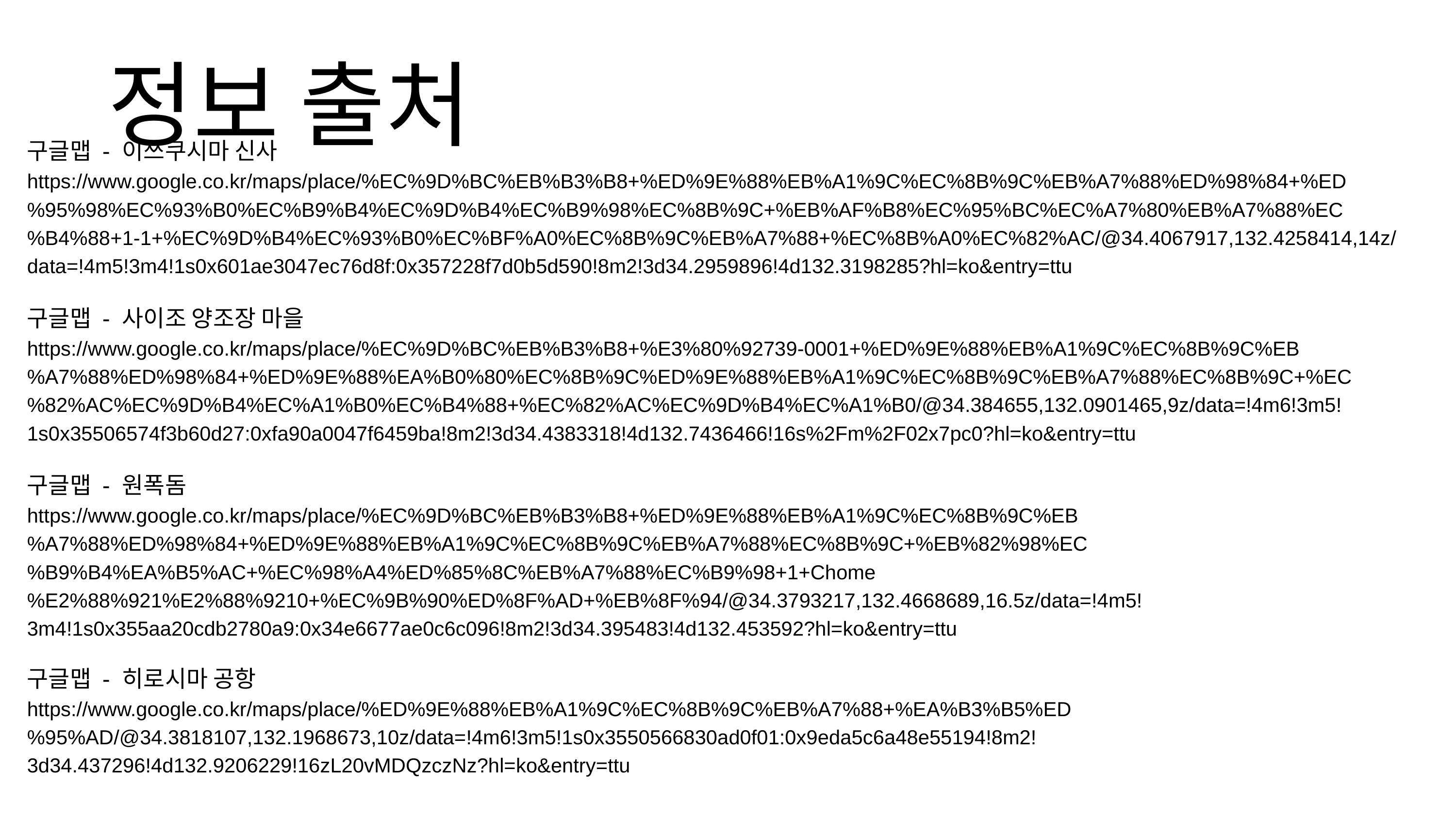

정보 출처
구글맵 - 이쓰쿠시마 신사
https://www.google.co.kr/maps/place/%EC%9D%BC%EB%B3%B8+%ED%9E%88%EB%A1%9C%EC%8B%9C%EB%A7%88%ED%98%84+%ED%95%98%EC%93%B0%EC%B9%B4%EC%9D%B4%EC%B9%98%EC%8B%9C+%EB%AF%B8%EC%95%BC%EC%A7%80%EB%A7%88%EC%B4%88+1-1+%EC%9D%B4%EC%93%B0%EC%BF%A0%EC%8B%9C%EB%A7%88+%EC%8B%A0%EC%82%AC/@34.4067917,132.4258414,14z/data=!4m5!3m4!1s0x601ae3047ec76d8f:0x357228f7d0b5d590!8m2!3d34.2959896!4d132.3198285?hl=ko&entry=ttu
구글맵 - 사이조 양조장 마을
https://www.google.co.kr/maps/place/%EC%9D%BC%EB%B3%B8+%E3%80%92739-0001+%ED%9E%88%EB%A1%9C%EC%8B%9C%EB%A7%88%ED%98%84+%ED%9E%88%EA%B0%80%EC%8B%9C%ED%9E%88%EB%A1%9C%EC%8B%9C%EB%A7%88%EC%8B%9C+%EC%82%AC%EC%9D%B4%EC%A1%B0%EC%B4%88+%EC%82%AC%EC%9D%B4%EC%A1%B0/@34.384655,132.0901465,9z/data=!4m6!3m5!1s0x35506574f3b60d27:0xfa90a0047f6459ba!8m2!3d34.4383318!4d132.7436466!16s%2Fm%2F02x7pc0?hl=ko&entry=ttu
구글맵 - 원폭돔
https://www.google.co.kr/maps/place/%EC%9D%BC%EB%B3%B8+%ED%9E%88%EB%A1%9C%EC%8B%9C%EB%A7%88%ED%98%84+%ED%9E%88%EB%A1%9C%EC%8B%9C%EB%A7%88%EC%8B%9C+%EB%82%98%EC%B9%B4%EA%B5%AC+%EC%98%A4%ED%85%8C%EB%A7%88%EC%B9%98+1+Chome%E2%88%921%E2%88%9210+%EC%9B%90%ED%8F%AD+%EB%8F%94/@34.3793217,132.4668689,16.5z/data=!4m5!3m4!1s0x355aa20cdb2780a9:0x34e6677ae0c6c096!8m2!3d34.395483!4d132.453592?hl=ko&entry=ttu
구글맵 - 히로시마 공항
https://www.google.co.kr/maps/place/%ED%9E%88%EB%A1%9C%EC%8B%9C%EB%A7%88+%EA%B3%B5%ED%95%AD/@34.3818107,132.1968673,10z/data=!4m6!3m5!1s0x3550566830ad0f01:0x9eda5c6a48e55194!8m2!3d34.437296!4d132.9206229!16zL20vMDQzczNz?hl=ko&entry=ttu